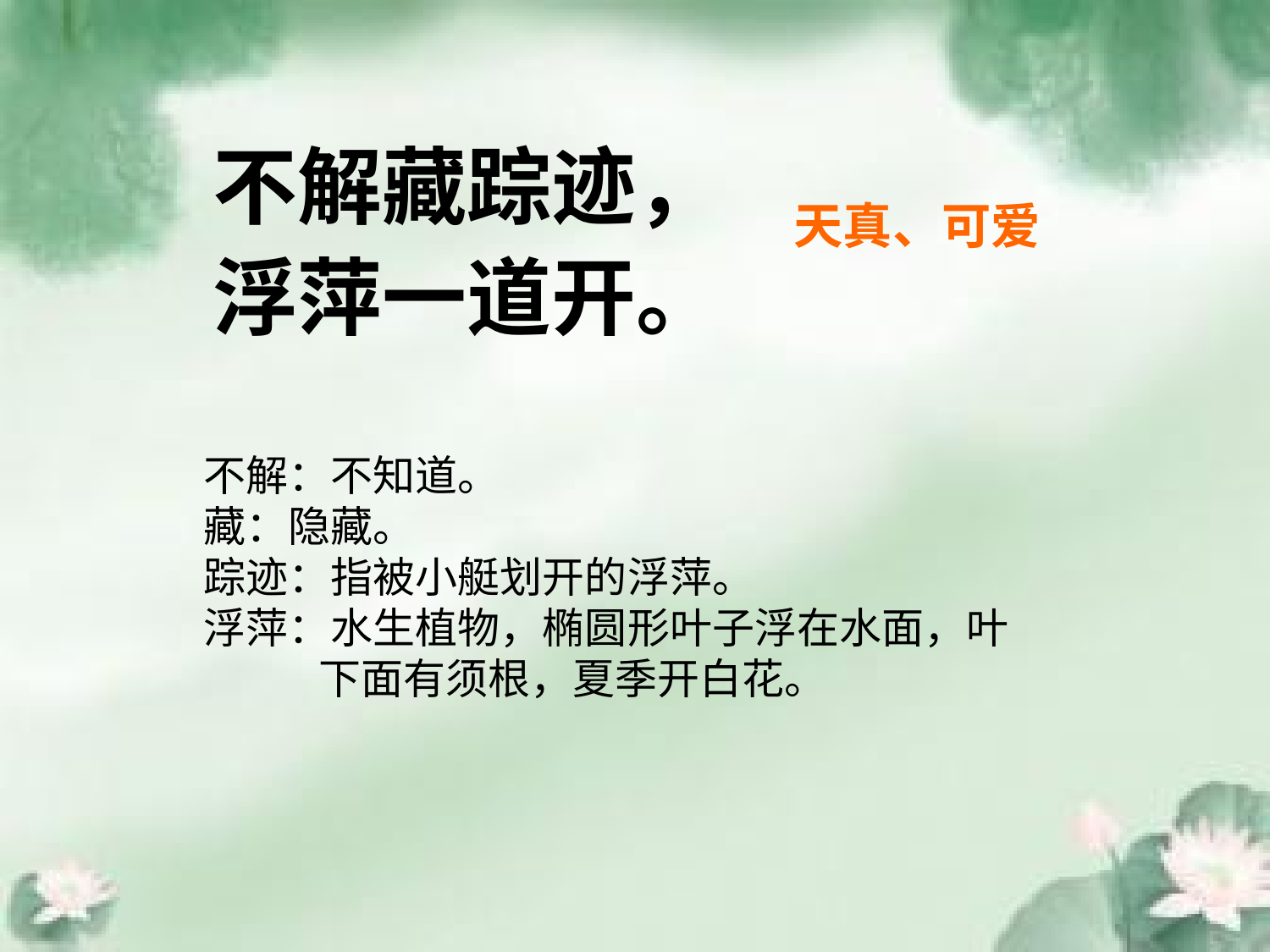

不解藏踪迹，
浮萍一道开。
天真、可爱
不解：不知道。
藏：隐藏。
踪迹：指被小艇划开的浮萍。
浮萍：水生植物，椭圆形叶子浮在水面，叶
           下面有须根，夏季开白花。